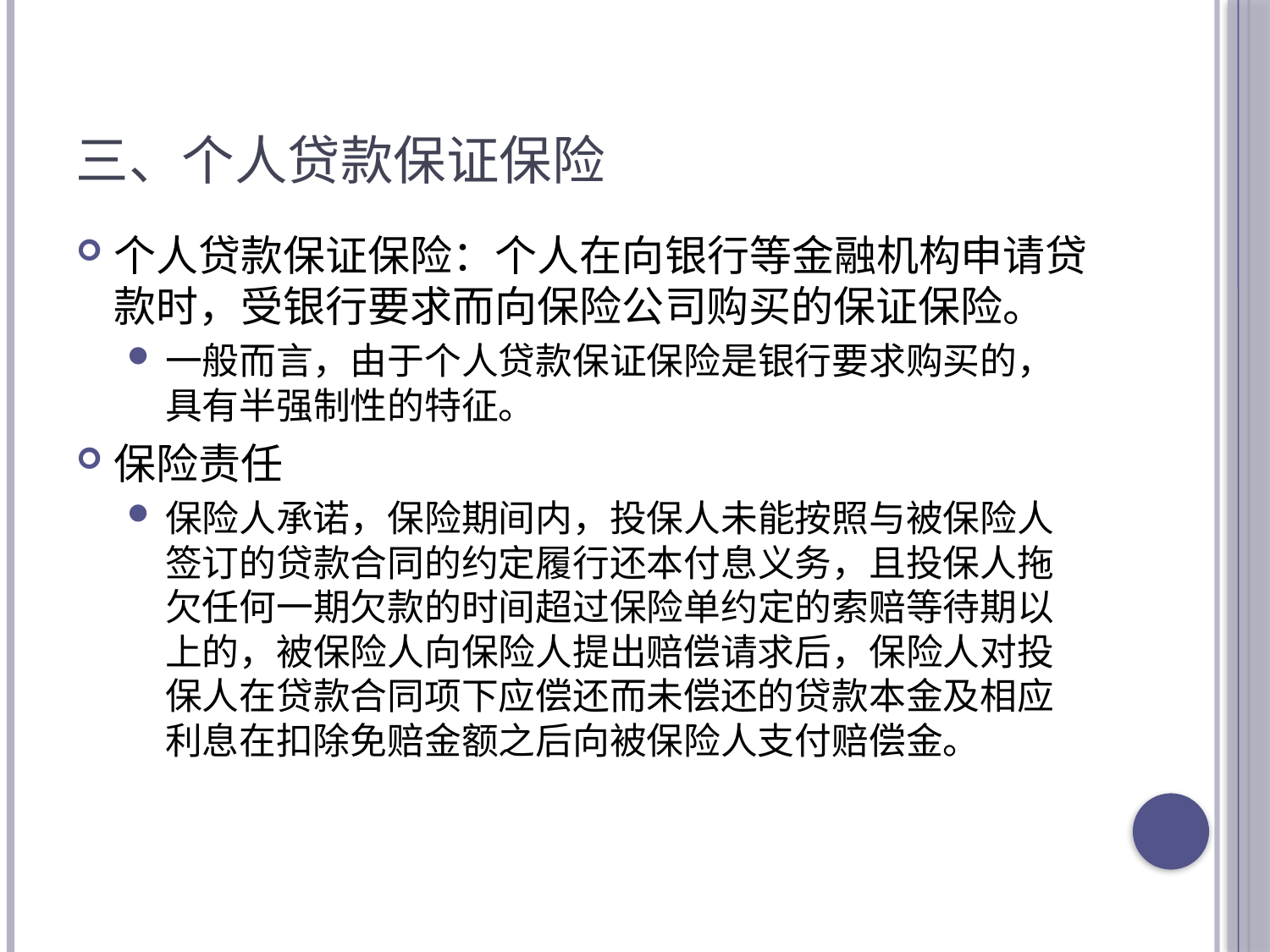

# 三、个人贷款保证保险
个人贷款保证保险：个人在向银行等金融机构申请贷款时，受银行要求而向保险公司购买的保证保险。
一般而言，由于个人贷款保证保险是银行要求购买的，具有半强制性的特征。
保险责任
保险人承诺，保险期间内，投保人未能按照与被保险人签订的贷款合同的约定履行还本付息义务，且投保人拖欠任何一期欠款的时间超过保险单约定的索赔等待期以上的，被保险人向保险人提出赔偿请求后，保险人对投保人在贷款合同项下应偿还而未偿还的贷款本金及相应利息在扣除免赔金额之后向被保险人支付赔偿金。